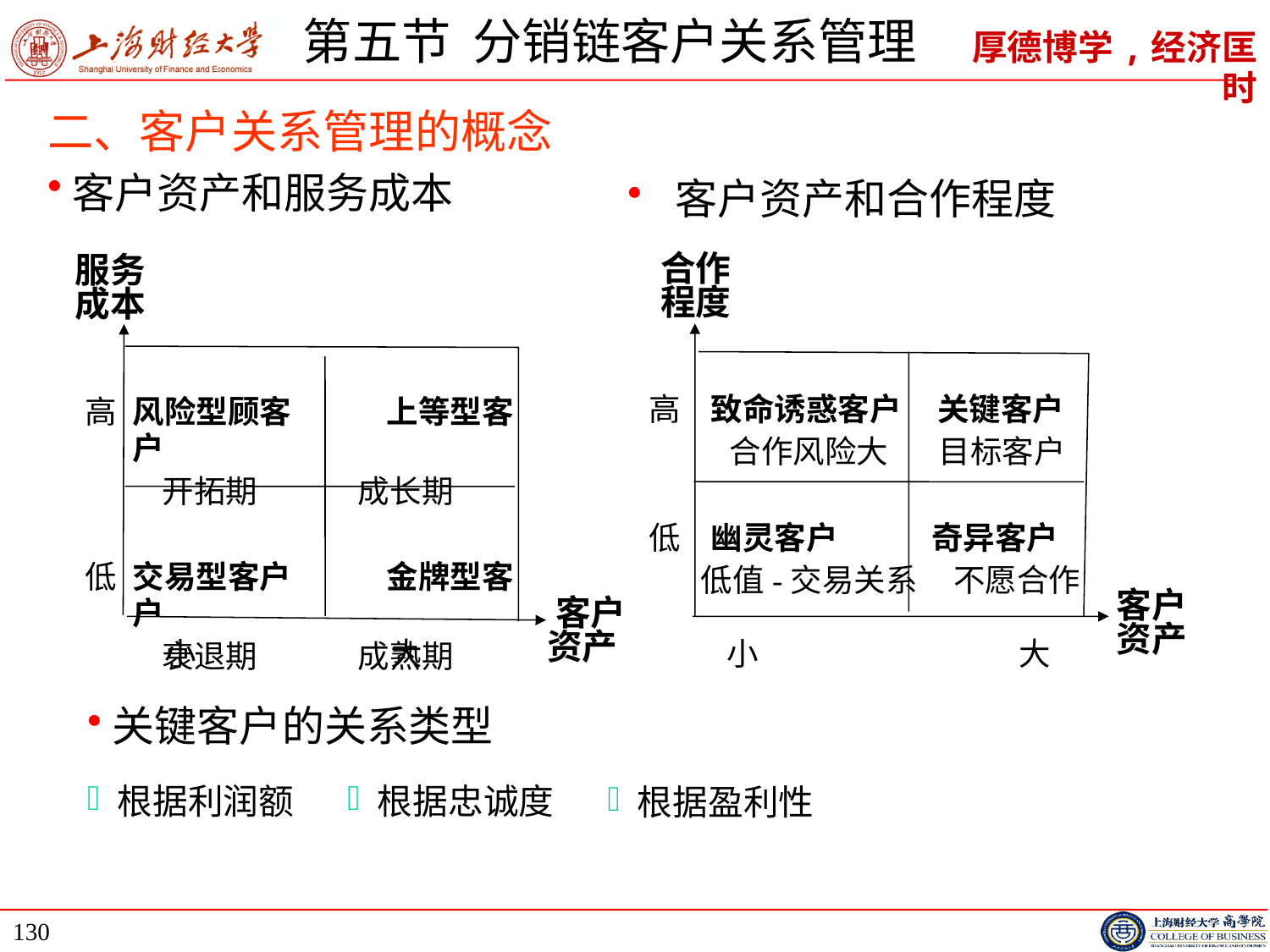

# 第五节  分销链客户关系管理
二、客户关系管理的概念
客户资产和服务成本

客户资产和合作程度

合作
程度

高	  致命诱惑客户     关键客户
      合作风险大       目标客户

低	  幽灵客户             奇异客户
    低值-交易关系     不愿合作

	小	                       大

客户
资产
服务
成本

高	风险型顾客	上等型客户
开拓期              成长期

低	交易型客户	金牌型客户
衰退期              成熟期

 客户
资产

小                           大
关键客户的关系类型

根据利润额
根据忠诚度
根据盈利性
130